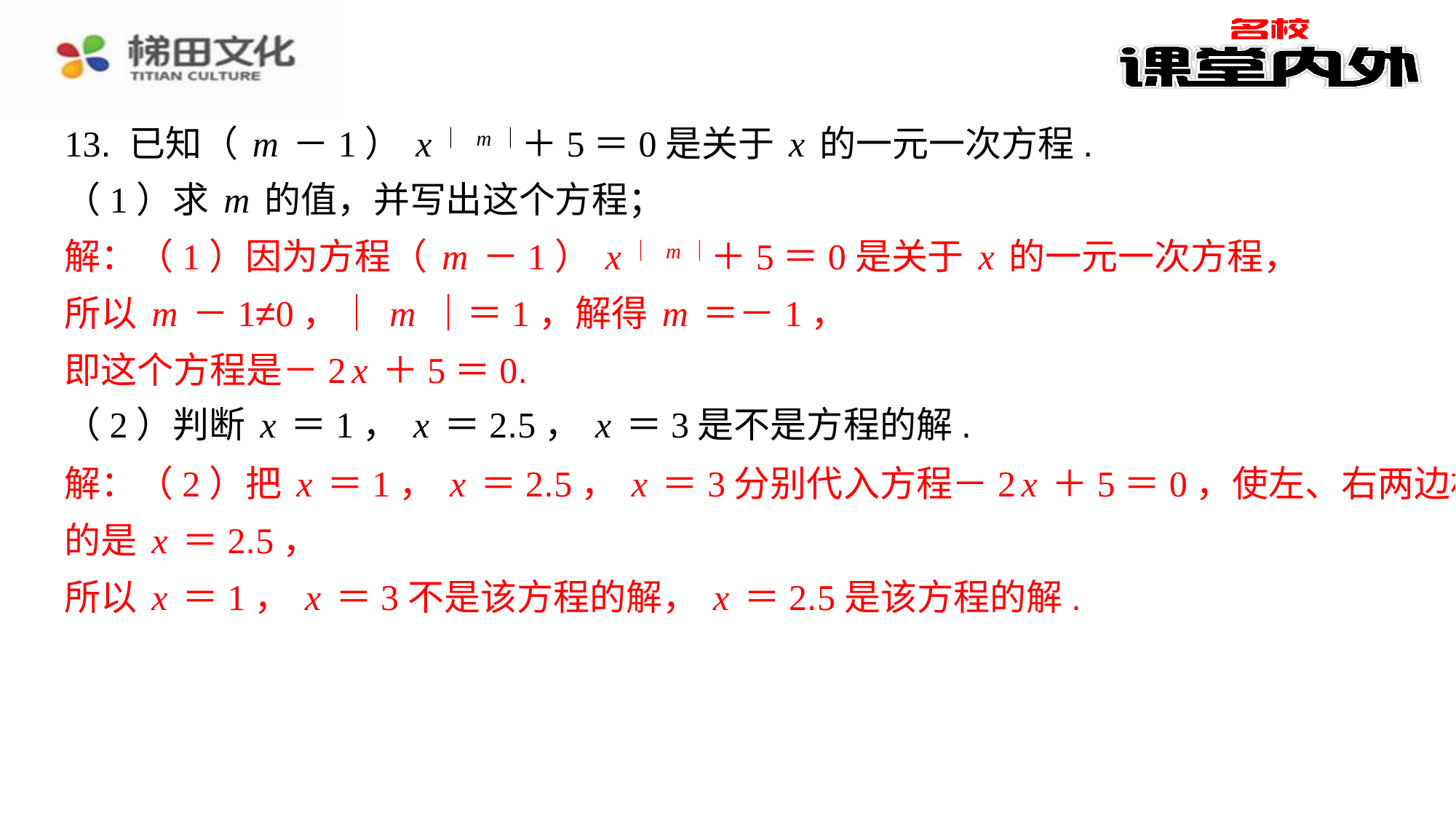

13. 已知（m－1）x｜m｜＋5＝0是关于x的一元一次方程.
（1）求m的值，并写出这个方程；
解：（1）因为方程（m－1）x｜m｜＋5＝0是关于x的一元一次方程，
所以m－1≠0，｜m｜＝1，解得m＝－1，
即这个方程是－2x＋5＝0.
（2）判断x＝1，x＝2.5，x＝3是不是方程的解.
解：（2）把x＝1，x＝2.5，x＝3分别代入方程－2x＋5＝0，使左、右两边相等
的是x＝2.5，
所以x＝1，x＝3不是该方程的解，x＝2.5是该方程的解.
解：（1）因为方程（m－1）x｜m｜＋5＝0是关于x的一元一次方程，
所以m－1≠0，｜m｜＝1，解得m＝－1，
即这个方程是－2x＋5＝0.
解：（2）把x＝1，x＝2.5，x＝3分别代入方程－2x＋5＝0，使左、右两边相等
的是x＝2.5，
所以x＝1，x＝3不是该方程的解，x＝2.5是该方程的解.